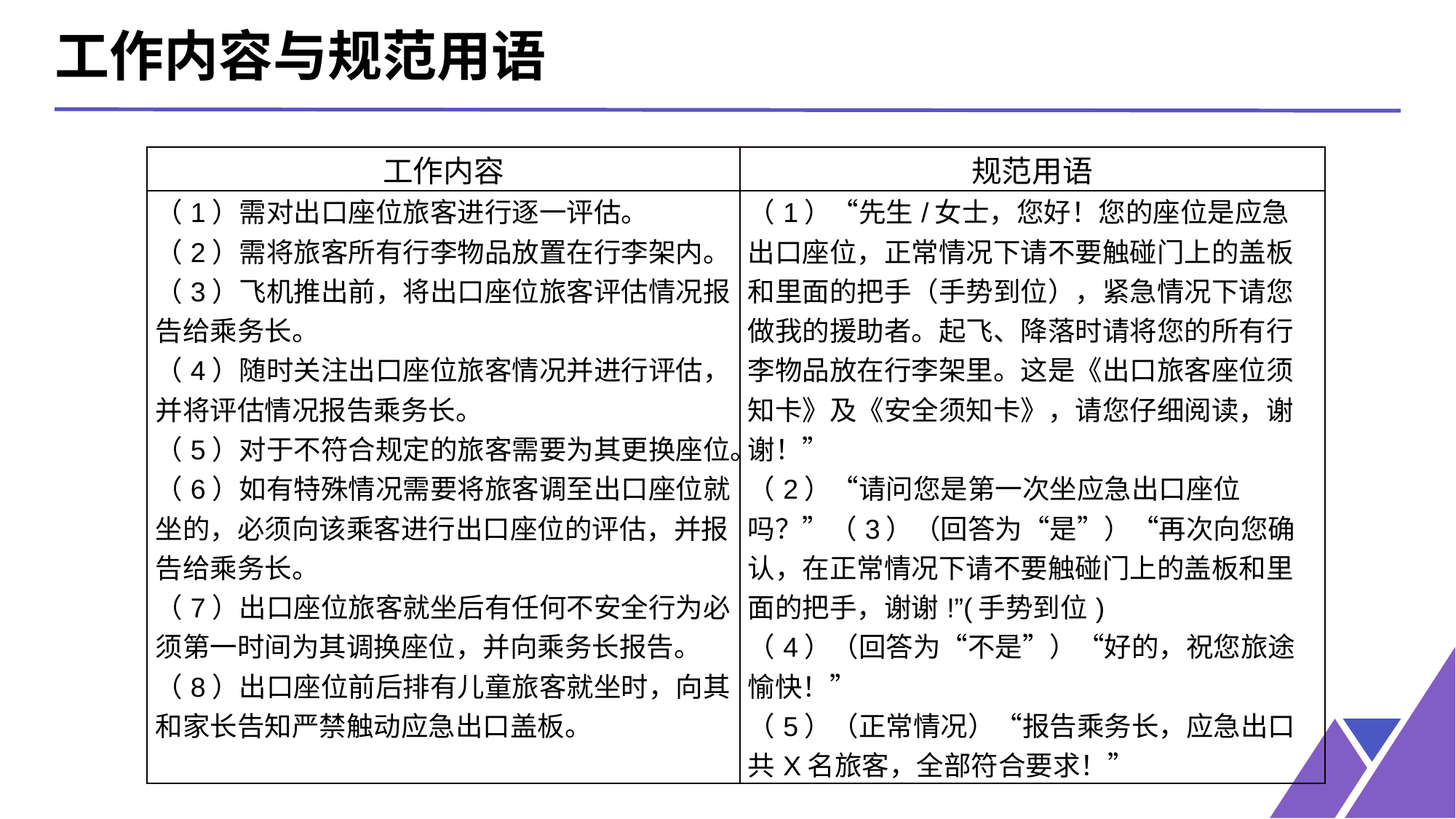

工作内容与规范用语
| 工作内容 | 规范用语 |
| --- | --- |
| （1）需对出口座位旅客进行逐一评估。 （2）需将旅客所有行李物品放置在行李架内。 （3）飞机推出前，将出口座位旅客评估情况报告给乘务长。 （4）随时关注出口座位旅客情况并进行评估，并将评估情况报告乘务长。 （5）对于不符合规定的旅客需要为其更换座位。 （6）如有特殊情况需要将旅客调至出口座位就坐的，必须向该乘客进行出口座位的评估，并报告给乘务长。 （7）出口座位旅客就坐后有任何不安全行为必须第一时间为其调换座位，并向乘务长报告。 （8）出口座位前后排有儿童旅客就坐时，向其和家长告知严禁触动应急出口盖板。 | （1）“先生/女士，您好！您的座位是应急出口座位，正常情况下请不要触碰门上的盖板和里面的把手（手势到位），紧急情况下请您做我的援助者。起飞、降落时请将您的所有行李物品放在行李架里。这是《出口旅客座位须知卡》及《安全须知卡》，请您仔细阅读，谢谢！” （2）“请问您是第一次坐应急出口座位吗？”（3）（回答为“是”）“再次向您确认，在正常情况下请不要触碰门上的盖板和里面的把手，谢谢!”(手势到位) （4）（回答为“不是”）“好的，祝您旅途愉快！” （5）（正常情况）“报告乘务长，应急出口共X名旅客，全部符合要求！” |